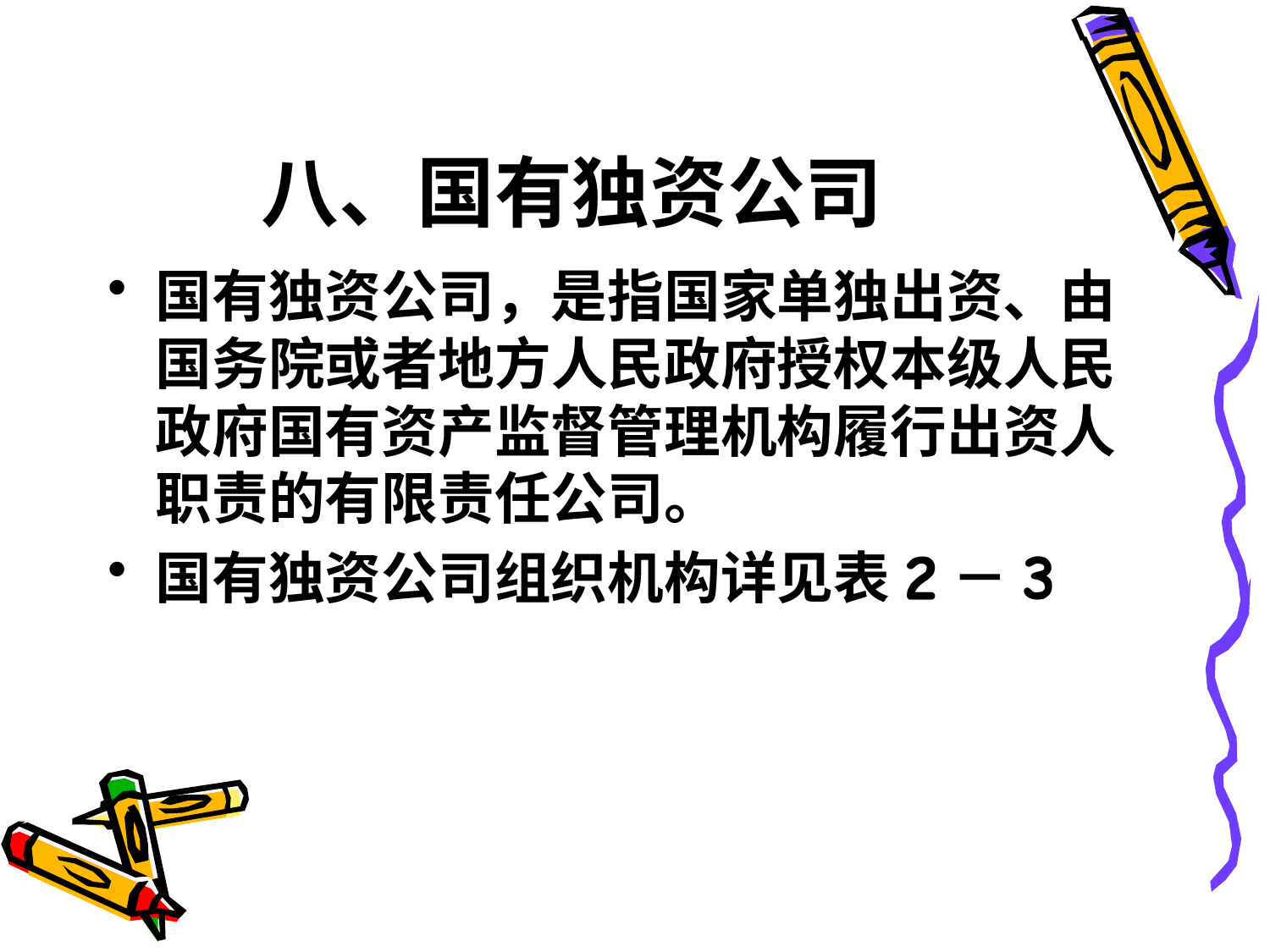

# 八、国有独资公司
国有独资公司，是指国家单独出资、由国务院或者地方人民政府授权本级人民政府国有资产监督管理机构履行出资人职责的有限责任公司。
国有独资公司组织机构详见表2－3